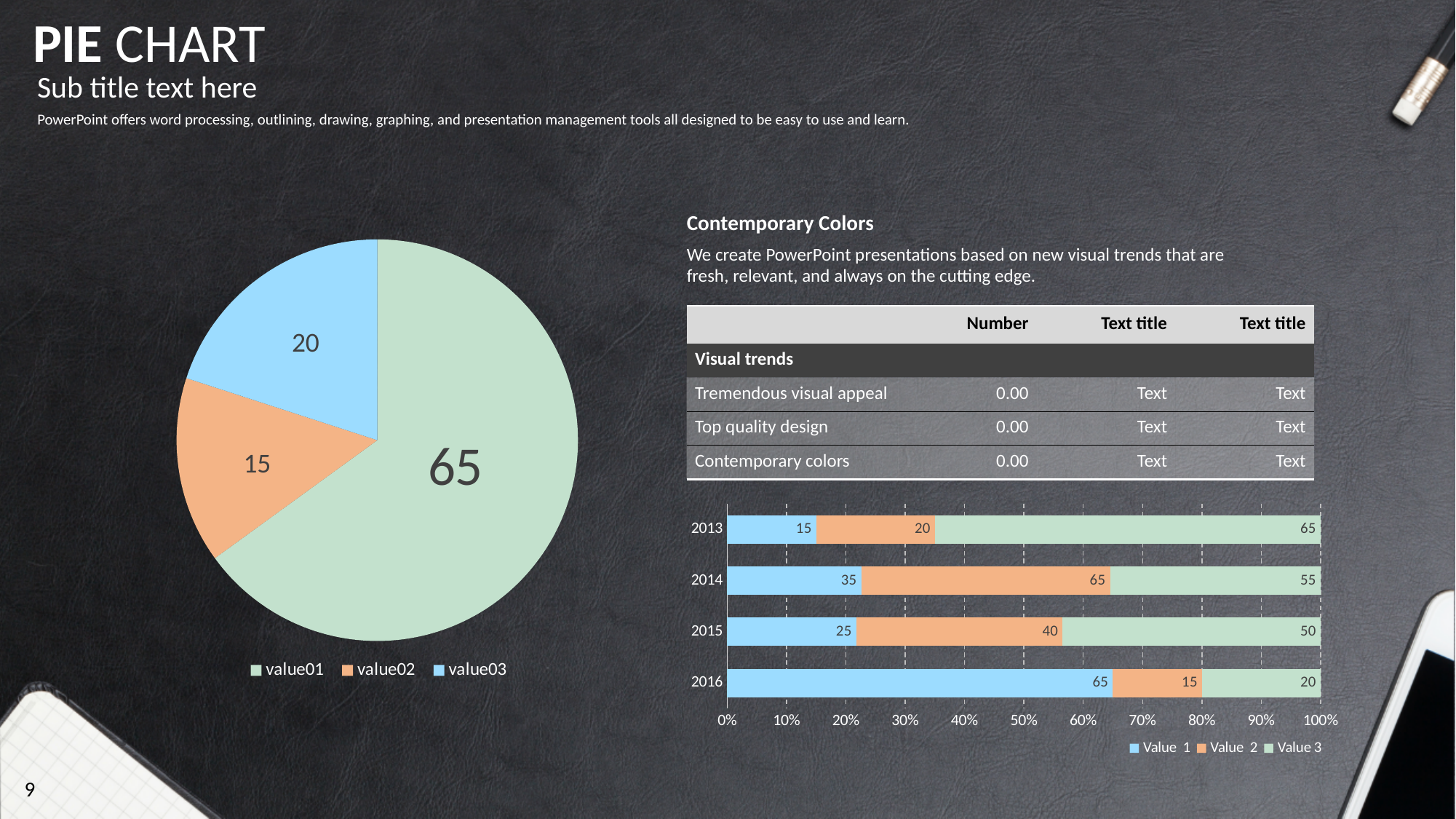

PIE CHART
Sub title text here
PowerPoint offers word processing, outlining, drawing, graphing, and presentation management tools all designed to be easy to use and learn.

### Chart

| Category | 판매 |
|---|---|
| value01 | 65.0 |
| value02 | 15.0 |
| value03 | 20.0 |
Contemporary Colors
We create PowerPoint presentations based on new visual trends that are fresh, relevant, and always on the cutting edge.
|  | Number | Text title | Text title |
| --- | --- | --- | --- |
| Visual trends |  |  |  |
| Tremendous visual appeal | 0.00 | Text | Text |
| Top quality design | 0.00 | Text | Text |
| Contemporary colors | 0.00 | Text | Text |

### Chart

| Category | Value  1 | Value  2 | Value 3 |
|---|---|---|---|
| 2016 | 65.0 | 15.0 | 20.0 |
| 2015 | 25.0 | 40.0 | 50.0 |
| 2014 | 35.0 | 65.0 | 55.0 |
| 2013 | 15.0 | 20.0 | 65.0 |
9